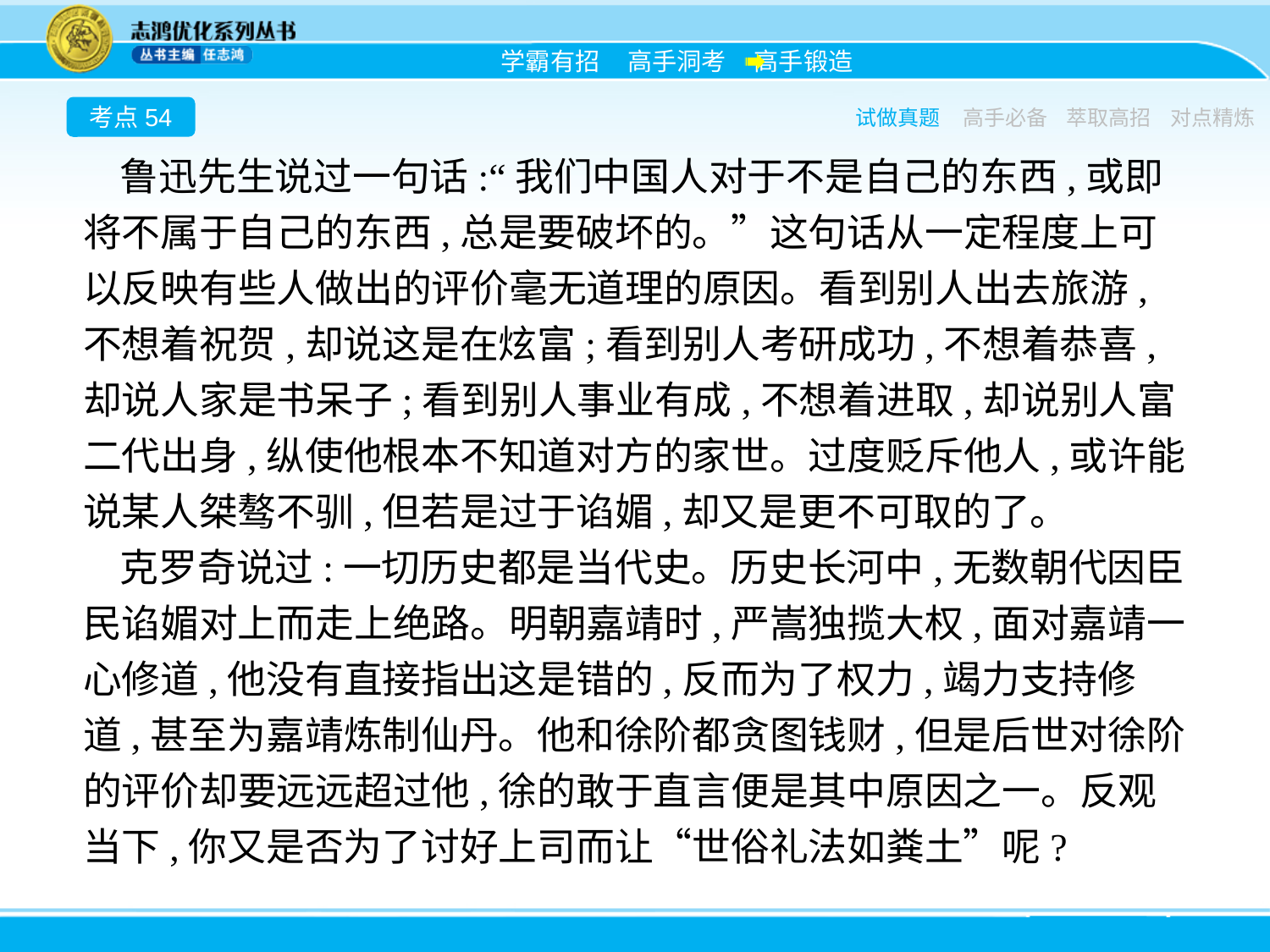

考点54
试做真题
高手必备
萃取高招
对点精炼
鲁迅先生说过一句话:“我们中国人对于不是自己的东西,或即将不属于自己的东西,总是要破坏的。”这句话从一定程度上可以反映有些人做出的评价毫无道理的原因。看到别人出去旅游,不想着祝贺,却说这是在炫富;看到别人考研成功,不想着恭喜,却说人家是书呆子;看到别人事业有成,不想着进取,却说别人富二代出身,纵使他根本不知道对方的家世。过度贬斥他人,或许能说某人桀骜不驯,但若是过于谄媚,却又是更不可取的了。
克罗奇说过:一切历史都是当代史。历史长河中,无数朝代因臣民谄媚对上而走上绝路。明朝嘉靖时,严嵩独揽大权,面对嘉靖一心修道,他没有直接指出这是错的,反而为了权力,竭力支持修道,甚至为嘉靖炼制仙丹。他和徐阶都贪图钱财,但是后世对徐阶的评价却要远远超过他,徐的敢于直言便是其中原因之一。反观当下,你又是否为了讨好上司而让“世俗礼法如粪土”呢?